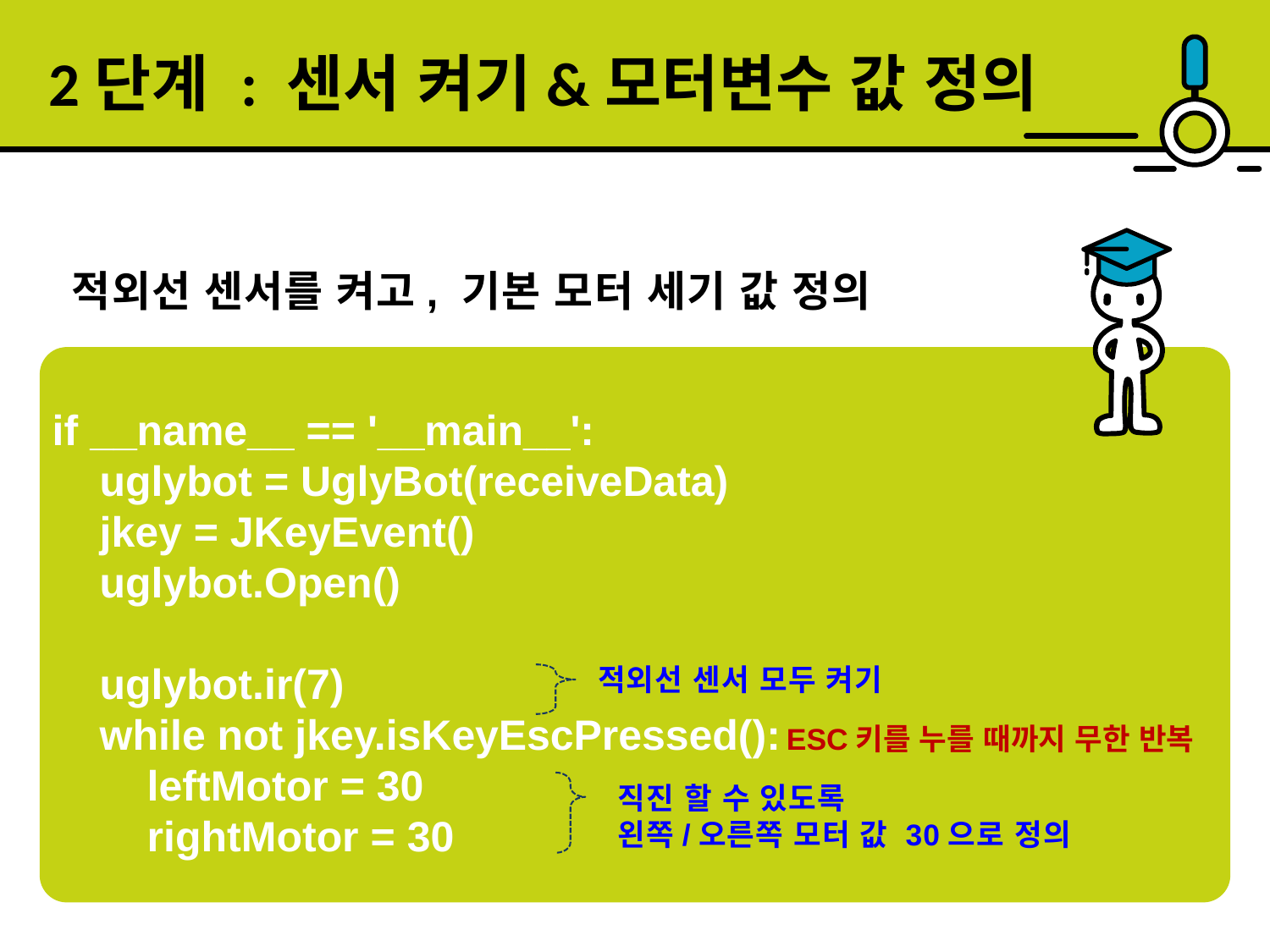

2단계 : 센서 켜기&모터변수 값 정의

적외선 센서를 켜고, 기본 모터 세기 값 정의

if __name__ == '__main__':
    uglybot = UglyBot(receiveData)
    jkey = JKeyEvent()
    uglybot.Open()

    uglybot.ir(7)
    while not jkey.isKeyEscPressed():
        leftMotor = 30
        rightMotor = 30

적외선 센서 모두 켜기

ESC키를 누를 때까지 무한 반복

직진 할 수 있도록
왼쪽/오른쪽 모터 값 30으로 정의